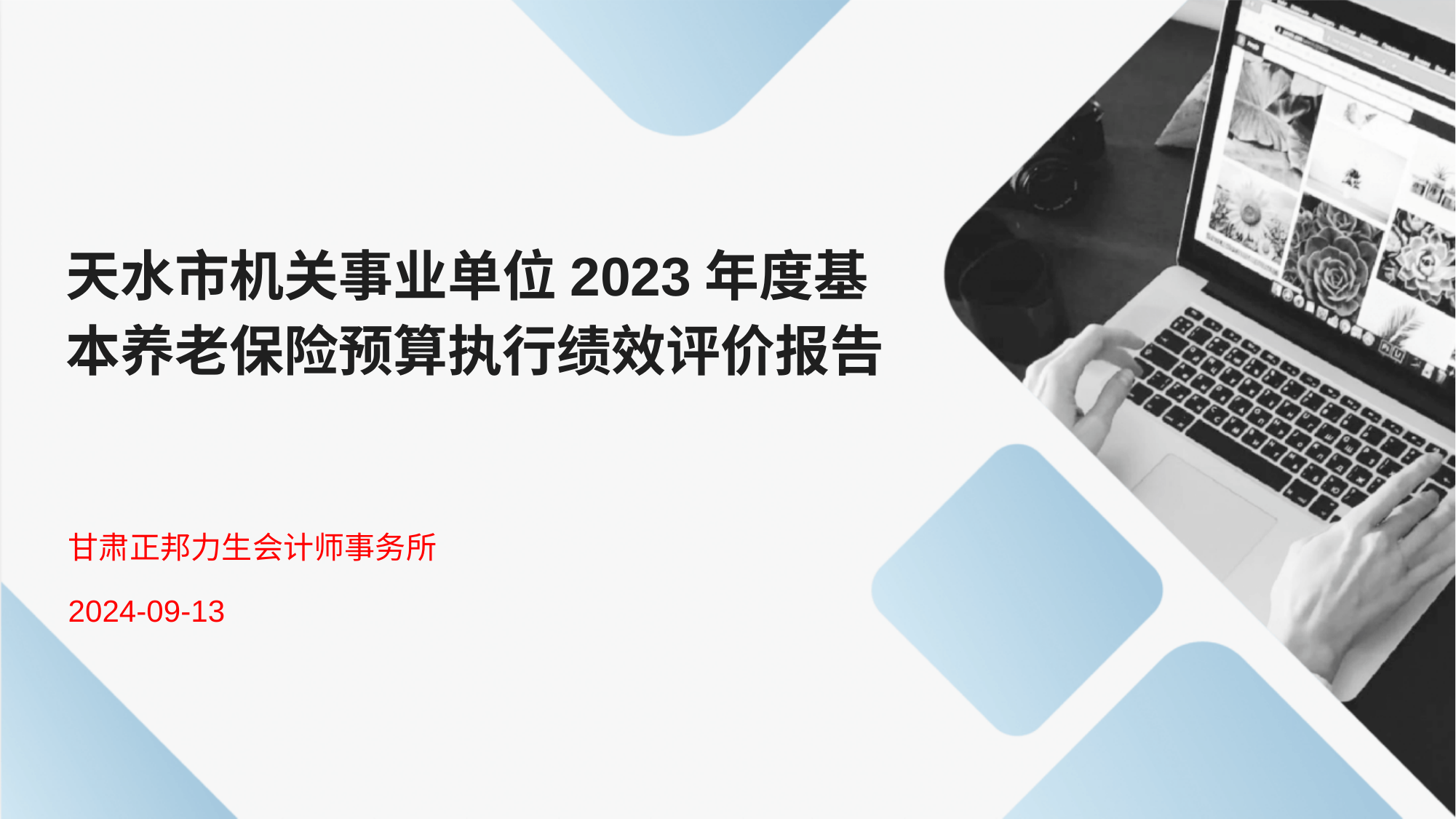

天水市机关事业单位2023年度基本养老保险预算执行绩效评价报告
甘肃正邦力生会计师事务所
2024-09-13